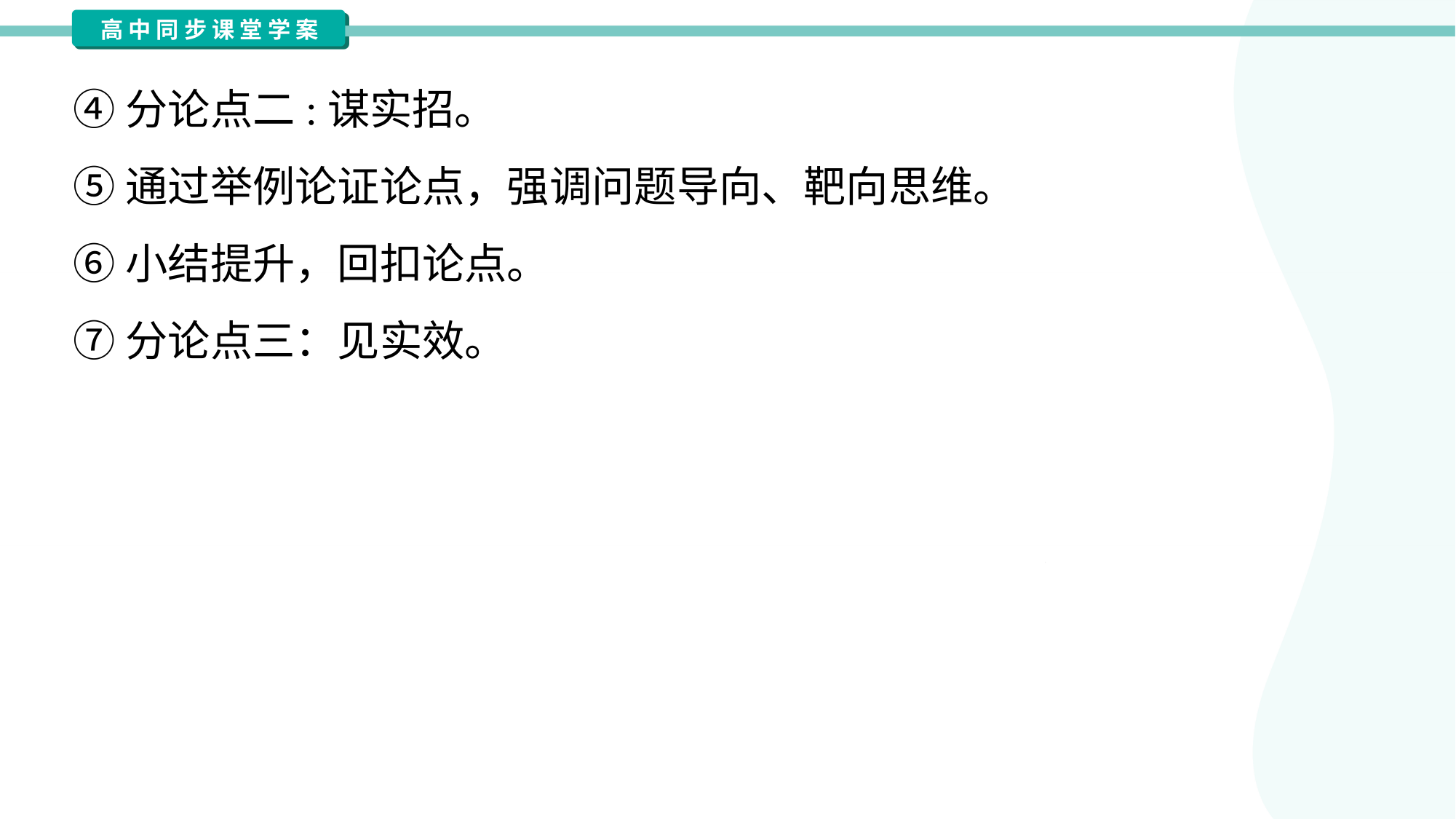

④分论点二:谋实招。
⑤通过举例论证论点，强调问题导向、靶向思维。
⑥小结提升，回扣论点。
⑦分论点三：见实效。